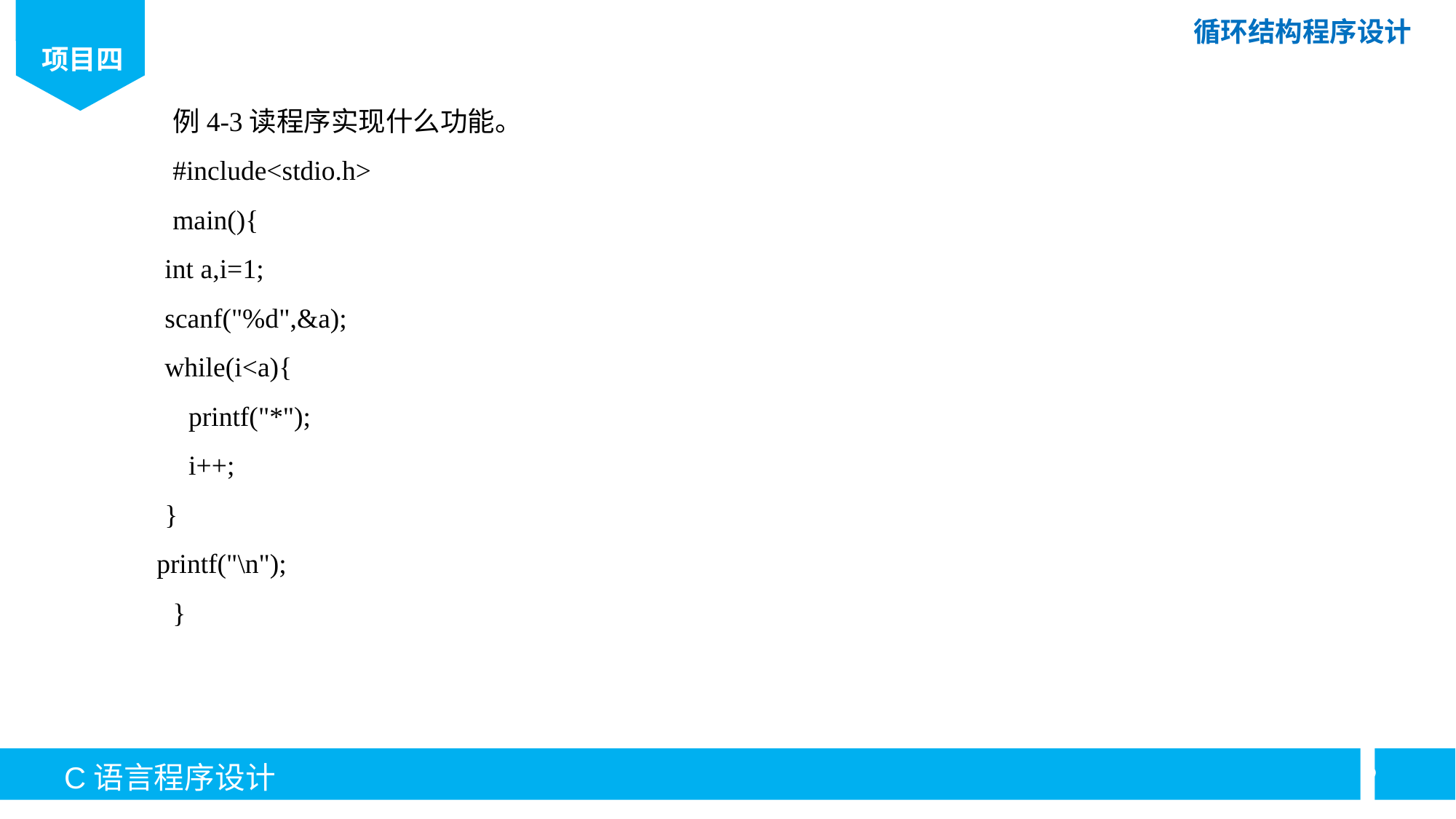

例4-3读程序实现什么功能。
#include<stdio.h>
main(){
int a,i=1;
scanf("%d",&a);
while(i<a){
printf("*");
i++;
}
printf("\n");
}